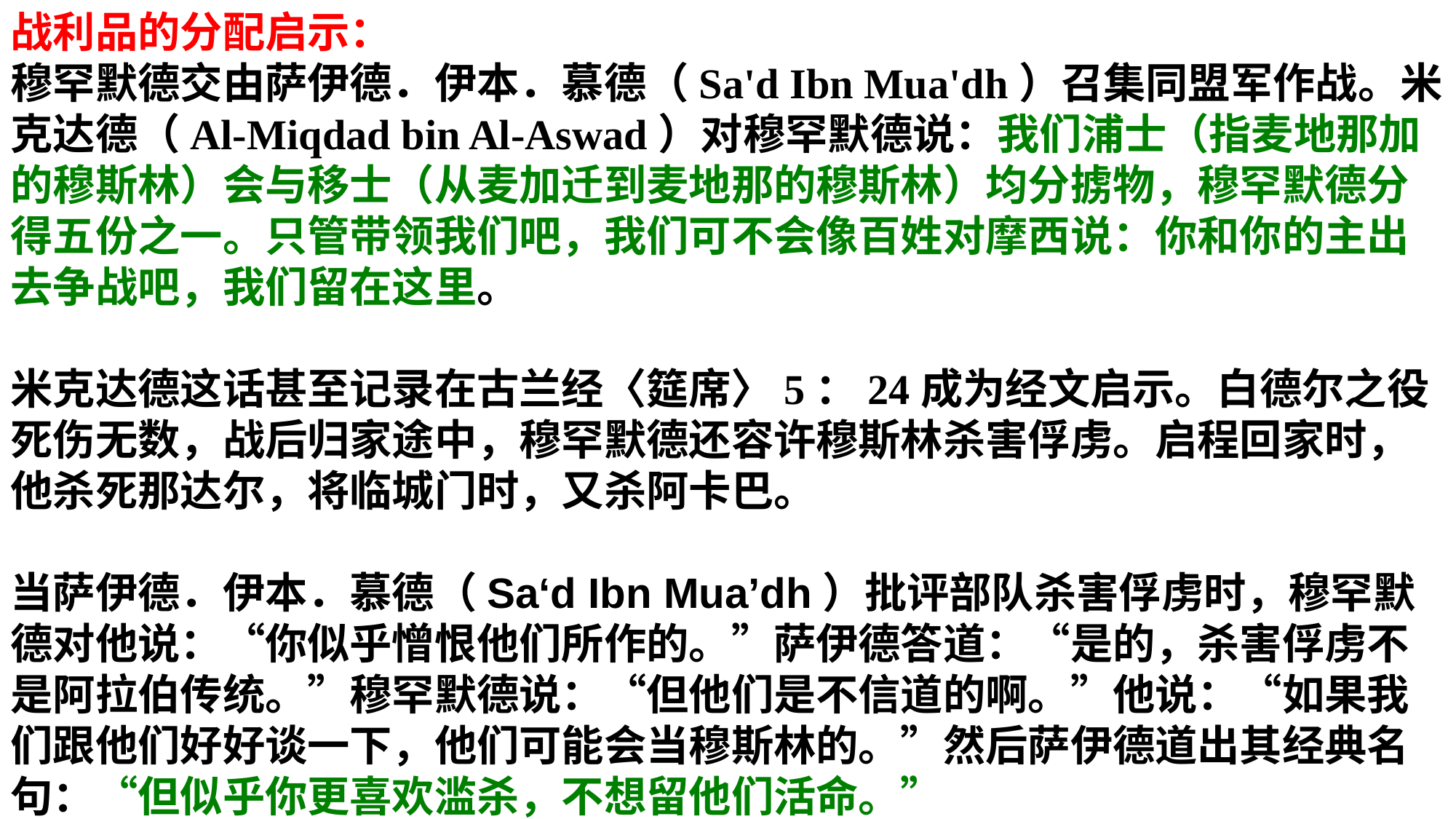

战利品的分配启示：
穆罕默德交由萨伊德．伊本．慕德（Sa'd Ibn Mua'dh）召集同盟军作战。米克达德（Al-Miqdad bin Al-Aswad）对穆罕默德说：我们浦士（指麦地那加的穆斯林）会与移士（从麦加迁到麦地那的穆斯林）均分掳物，穆罕默德分得五份之一。只管带领我们吧，我们可不会像百姓对摩西说：你和你的主出去争战吧，我们留在这里。

米克达德这话甚至记录在古兰经〈筵席〉5：24成为经文启示。白德尔之役死伤无数，战后归家途中，穆罕默德还容许穆斯林杀害俘虏。启程回家时，他杀死那达尔，将临城门时，又杀阿卡巴。

当萨伊德．伊本．慕德（Sa‘d Ibn Mua’dh）批评部队杀害俘虏时，穆罕默德对他说：“你似乎憎恨他们所作的。”萨伊德答道：“是的，杀害俘虏不是阿拉伯传统。”穆罕默德说：“但他们是不信道的啊。”他说：“如果我们跟他们好好谈一下，他们可能会当穆斯林的。”然后萨伊德道出其经典名句：“但似乎你更喜欢滥杀，不想留他们活命。”